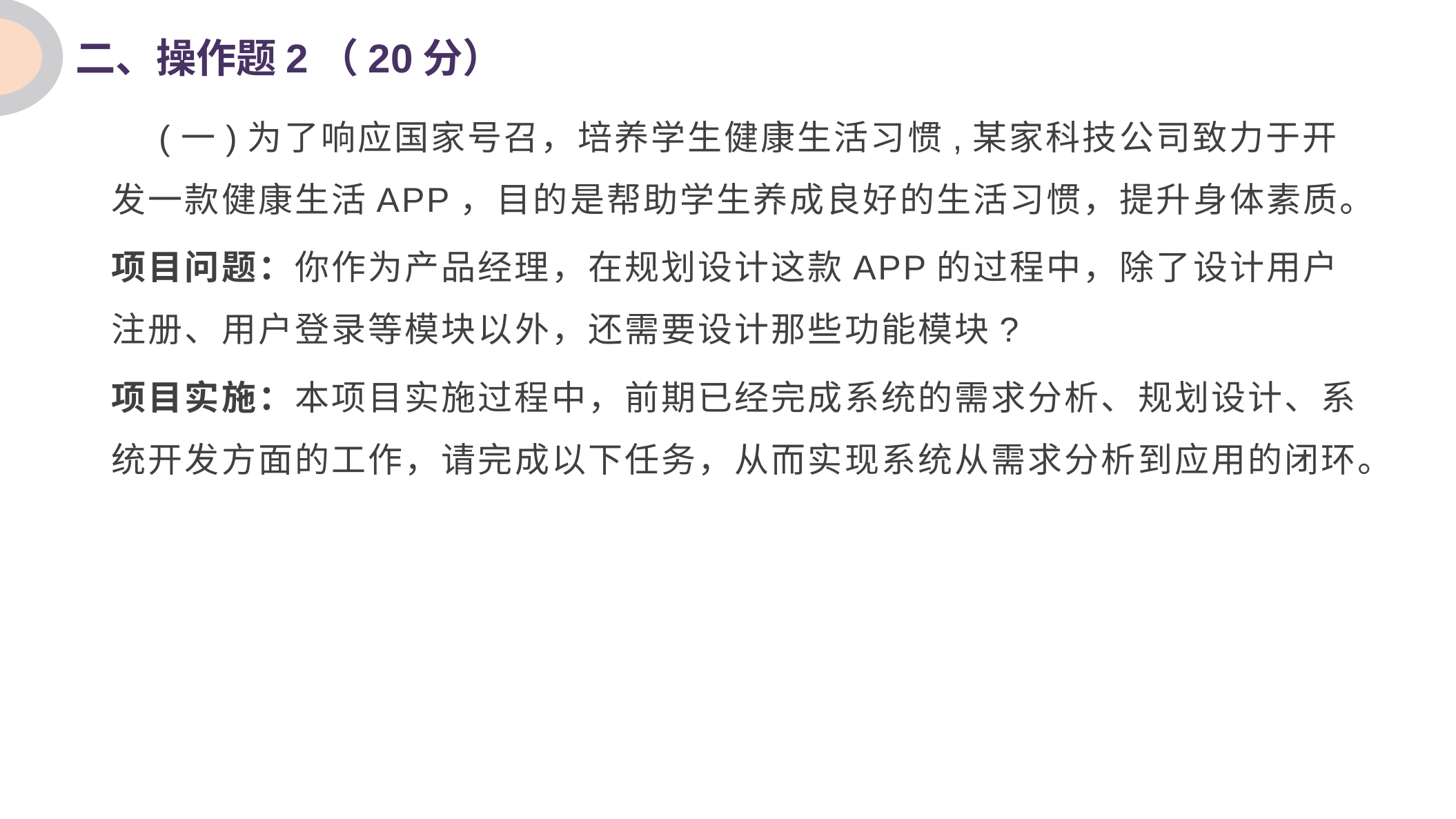

二、操作题2（20分）

    (一)为了响应国家号召，培养学生健康生活习惯,某家科技公司致力于开发一款健康生活APP，目的是帮助学生养成良好的生活习惯，提升身体素质。
项目问题：你作为产品经理，在规划设计这款APP的过程中，除了设计用户注册、用户登录等模块以外，还需要设计那些功能模块?
项目实施：本项目实施过程中，前期已经完成系统的需求分析、规划设计、系统开发方面的工作，请完成以下任务，从而实现系统从需求分析到应用的闭环。